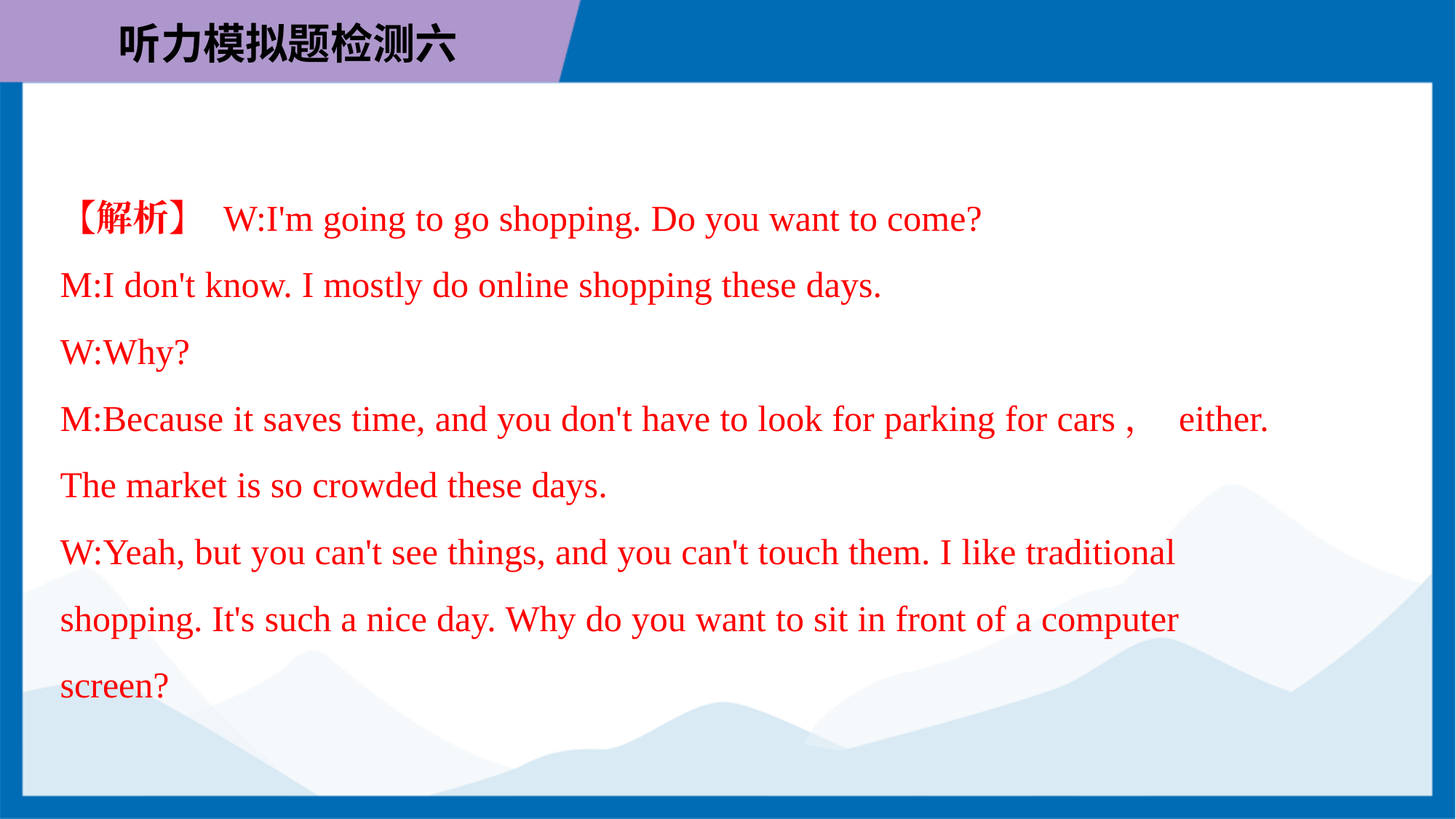

【解析】 W:I'm going to go shopping. Do you want to come?
M:I don't know. I mostly do online shopping these days.
W:Why?
M:Because it saves time, and you don't have to look for parking for cars， either.
The market is so crowded these days.
W:Yeah, but you can't see things, and you can't touch them. I like traditional
shopping. It's such a nice day. Why do you want to sit in front of a computer
screen?